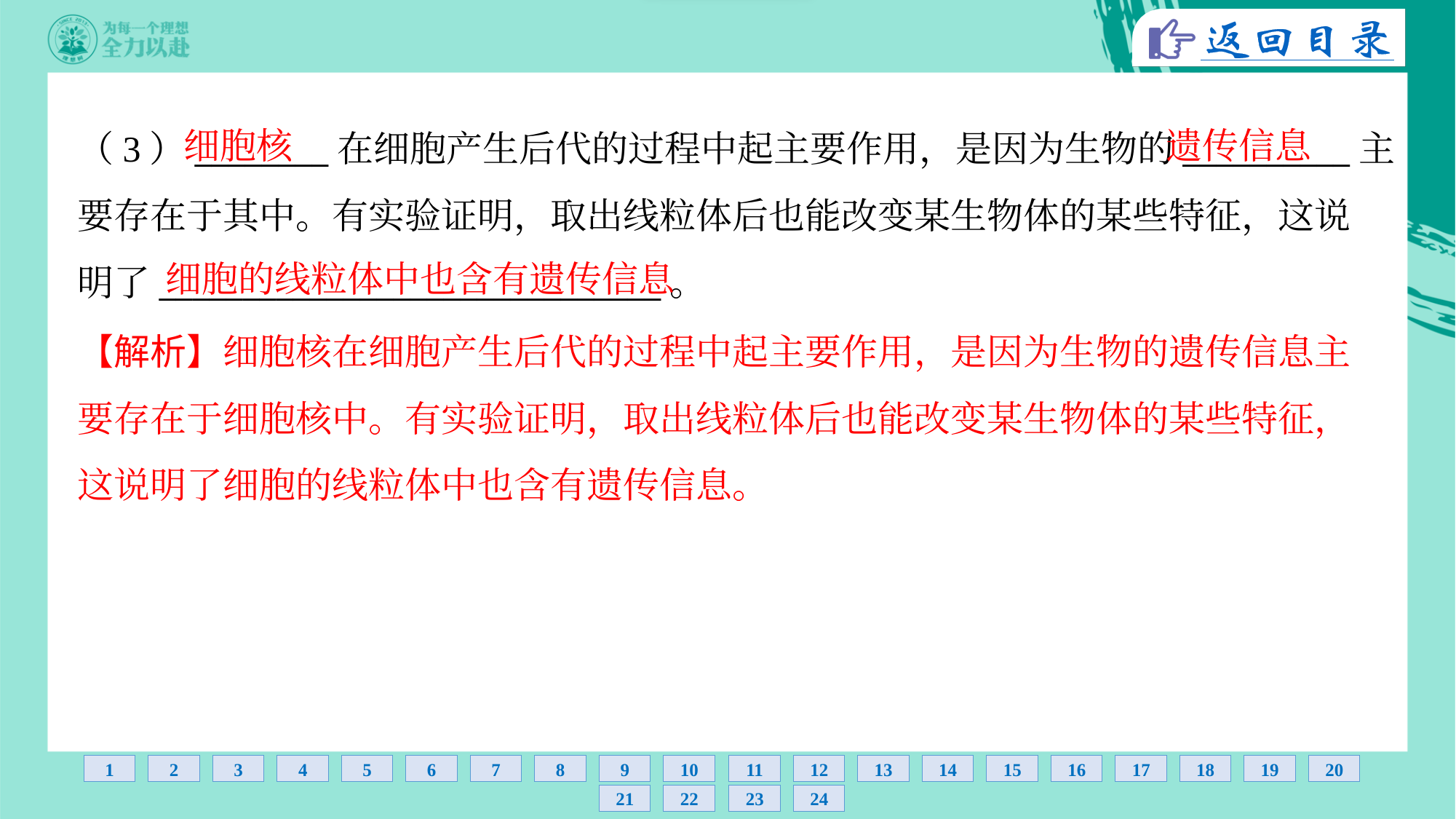

细胞核
遗传信息
（3）________在细胞产生后代的过程中起主要作用，是因为生物的__________主
要存在于其中。有实验证明，取出线粒体后也能改变某生物体的某些特征，这说
明了______________________________。
细胞的线粒体中也含有遗传信息
【解析】细胞核在细胞产生后代的过程中起主要作用，是因为生物的遗传信息主
要存在于细胞核中。有实验证明，取出线粒体后也能改变某生物体的某些特征，
这说明了细胞的线粒体中也含有遗传信息。